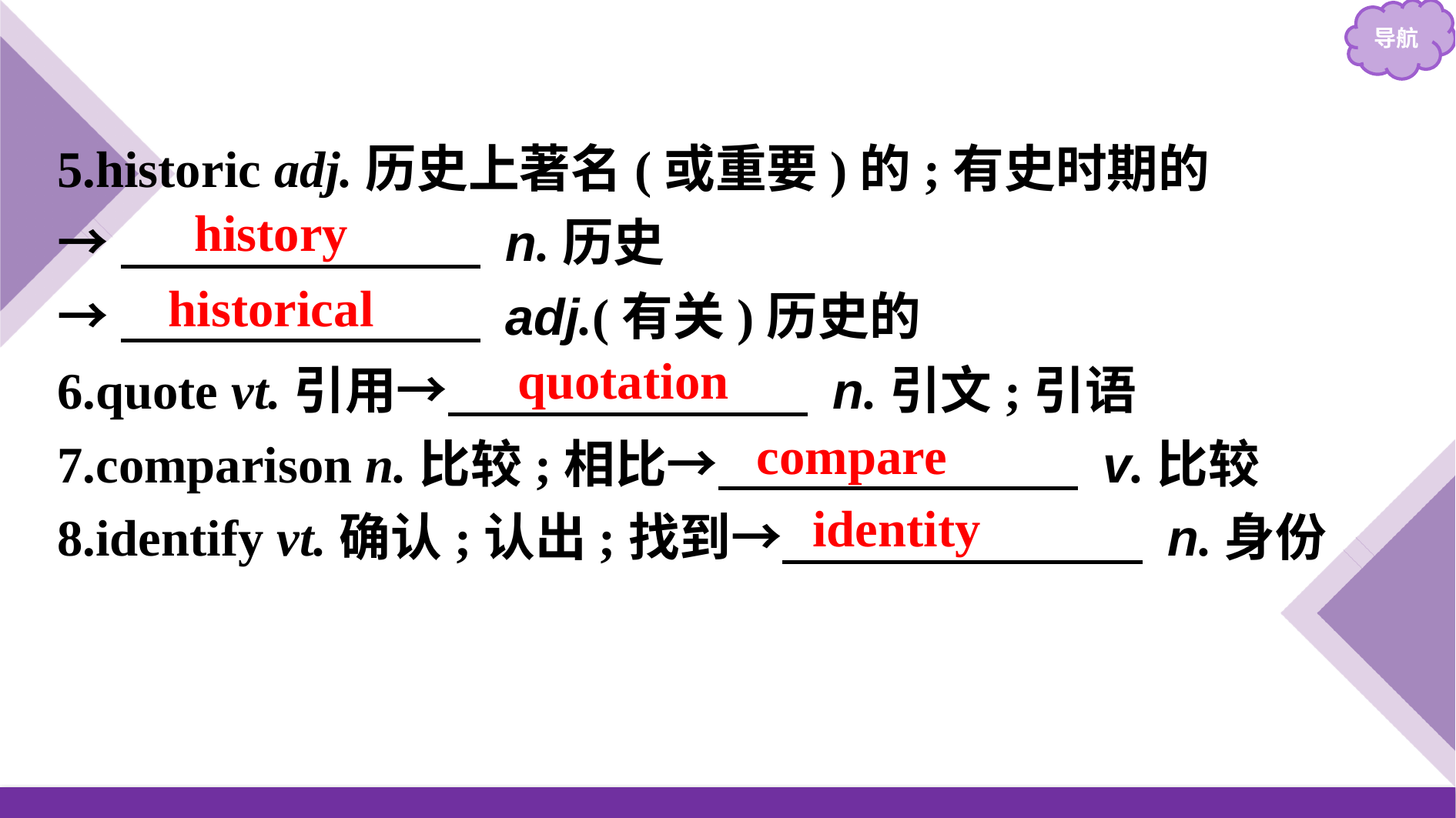

5.historic adj.历史上著名(或重要)的;有史时期的
→　　　　　　　 n.历史
→　　　　　　　 adj.(有关)历史的
6.quote vt.引用→　　　　　　　 n.引文;引语
7.comparison n.比较;相比→　　　　　　　 v.比较
8.identify vt.确认;认出;找到→　　　　　　　 n.身份
history
historical
quotation
compare
identity